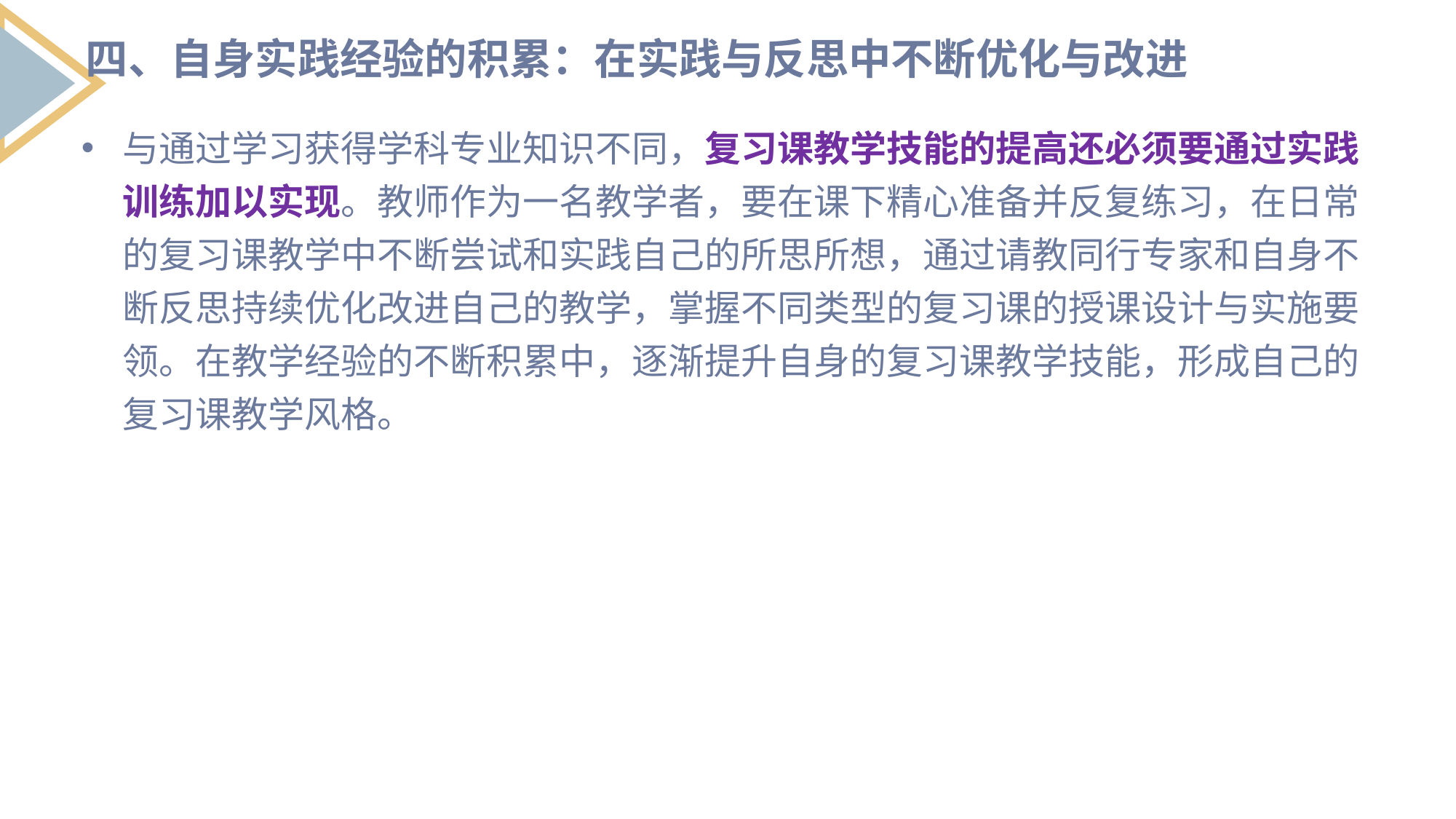

四、自身实践经验的积累：在实践与反思中不断优化与改进

与通过学习获得学科专业知识不同，复习课教学技能的提高还必须要通过实践训练加以实现。教师作为一名教学者，要在课下精心准备并反复练习，在日常的复习课教学中不断尝试和实践自己的所思所想，通过请教同行专家和自身不断反思持续优化改进自己的教学，掌握不同类型的复习课的授课设计与实施要领。在教学经验的不断积累中，逐渐提升自身的复习课教学技能，形成自己的复习课教学风格。